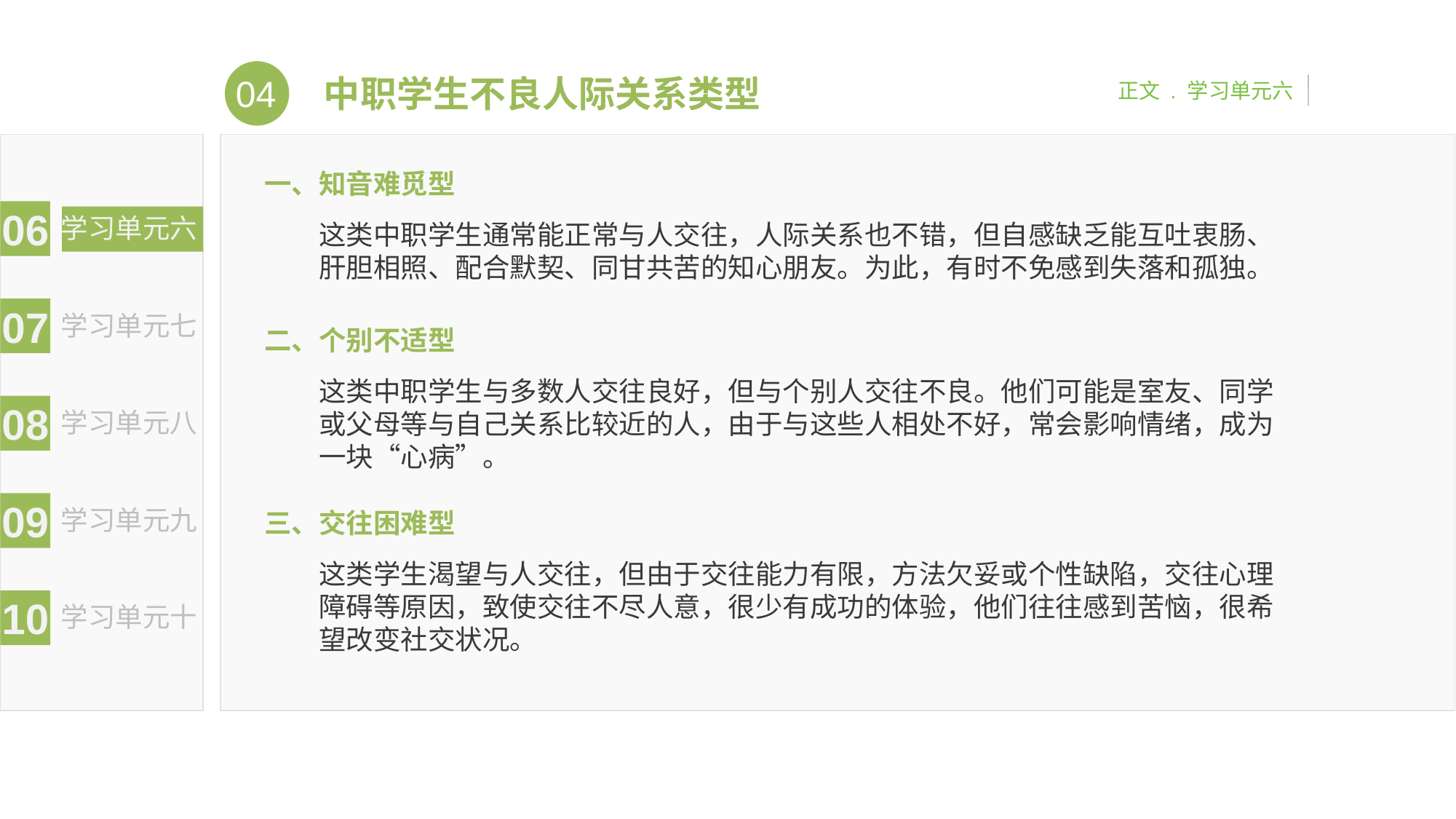

04
正文 . 学习单元六
中职学生不良人际关系类型

06

学习单元六

07

学习单元七
08

学习单元八
09

学习单元九
10

学习单元十

一、知音难觅型
这类中职学生通常能正常与人交往，人际关系也不错，但自感缺乏能互吐衷肠、肝胆相照、配合默契、同甘共苦的知心朋友。为此，有时不免感到失落和孤独。
二、个别不适型
这类中职学生与多数人交往良好，但与个别人交往不良。他们可能是室友、同学或父母等与自己关系比较近的人，由于与这些人相处不好，常会影响情绪，成为一块“心病”。
三、交往困难型
这类学生渴望与人交往，但由于交往能力有限，方法欠妥或个性缺陷，交往心理障碍等原因，致使交往不尽人意，很少有成功的体验，他们往往感到苦恼，很希望改变社交状况。